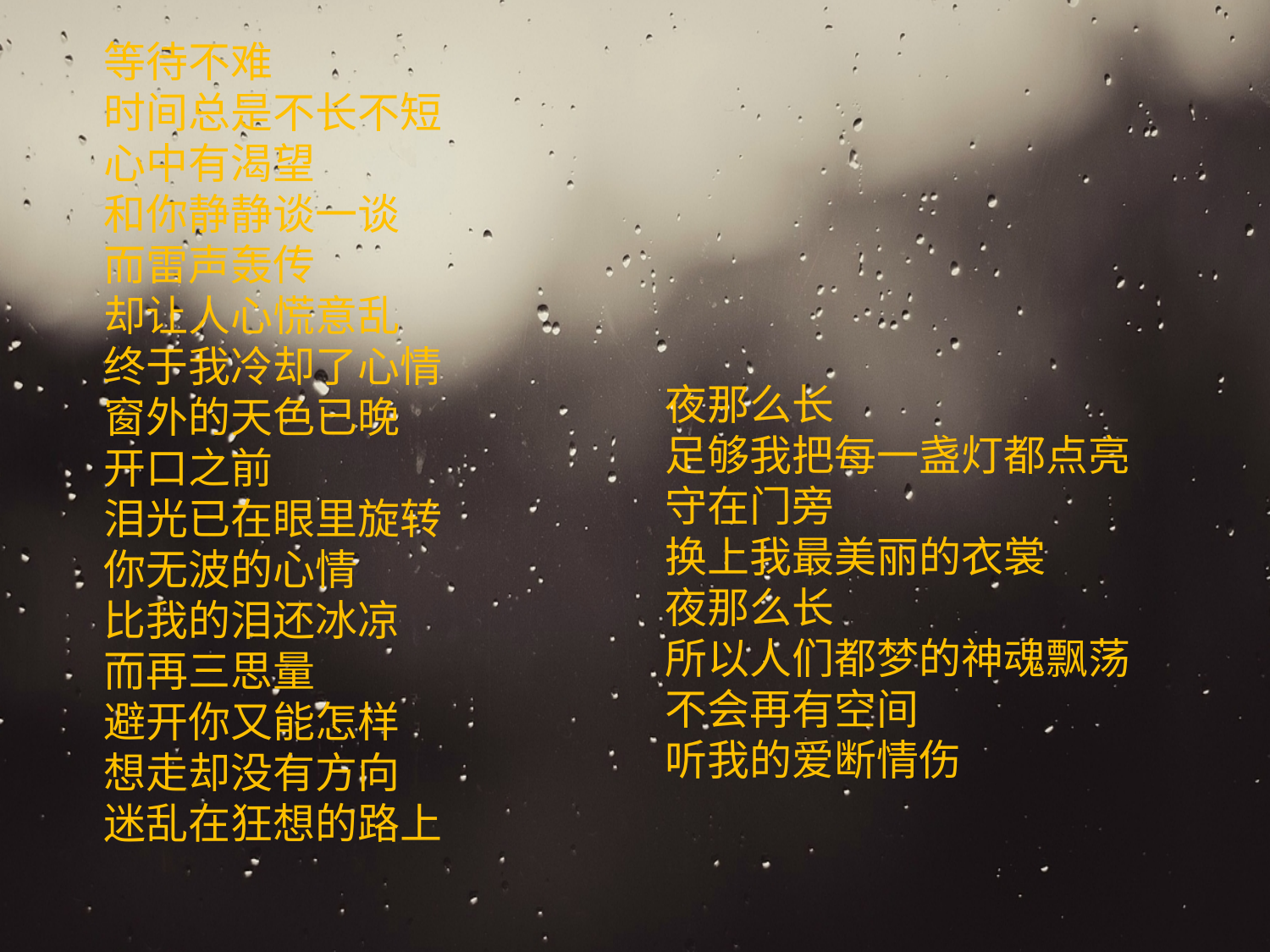

等待不难
时间总是不长不短
心中有渴望
和你静静谈一谈
而雷声轰传
却让人心慌意乱
终于我冷却了心情
窗外的天色已晚
开口之前
泪光已在眼里旋转
你无波的心情
比我的泪还冰凉
而再三思量
避开你又能怎样
想走却没有方向
迷乱在狂想的路上
夜那么长
足够我把每一盏灯都点亮
守在门旁
换上我最美丽的衣裳
夜那么长
所以人们都梦的神魂飘荡
不会再有空间
听我的爱断情伤